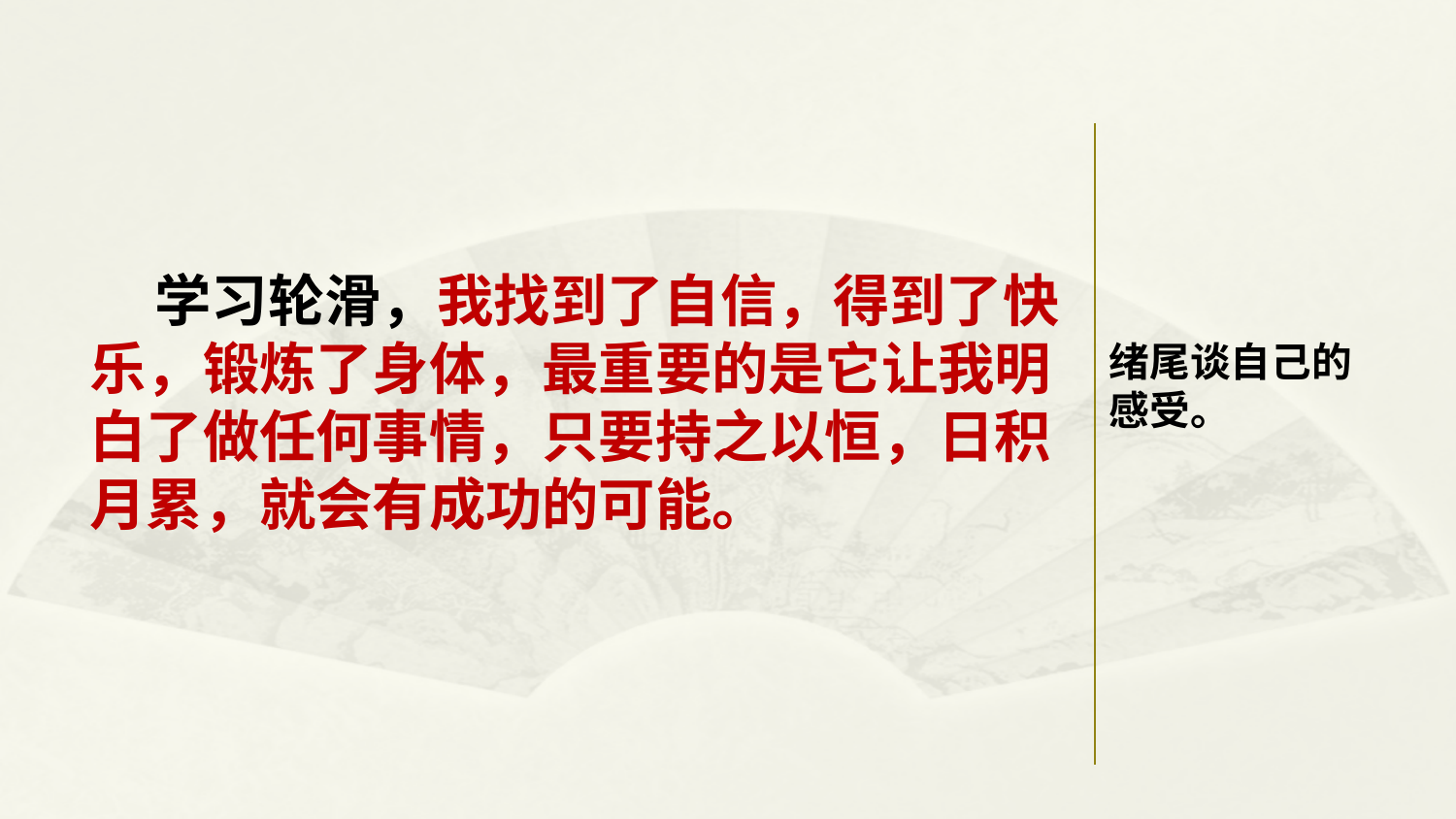

学习轮滑，我找到了自信，得到了快乐，锻炼了身体，最重要的是它让我明白了做任何事情，只要持之以恒，日积月累，就会有成功的可能。
绪尾谈自己的感受。